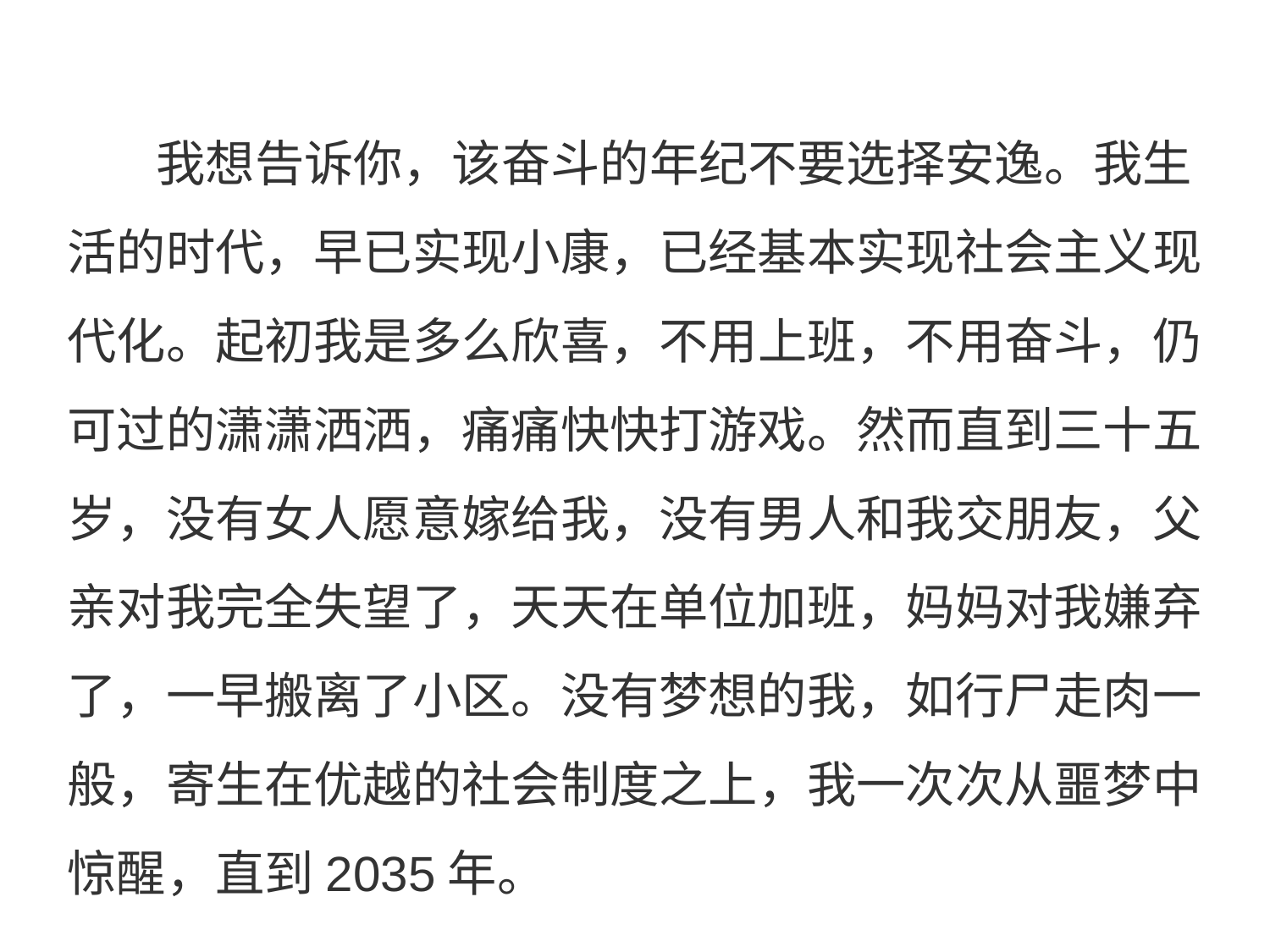

我想告诉你，该奋斗的年纪不要选择安逸。我生活的时代，早已实现小康，已经基本实现社会主义现代化。起初我是多么欣喜，不用上班，不用奋斗，仍可过的潇潇洒洒，痛痛快快打游戏。然而直到三十五岁，没有女人愿意嫁给我，没有男人和我交朋友，父亲对我完全失望了，天天在单位加班，妈妈对我嫌弃了，一早搬离了小区。没有梦想的我，如行尸走肉一般，寄生在优越的社会制度之上，我一次次从噩梦中惊醒，直到2035年。